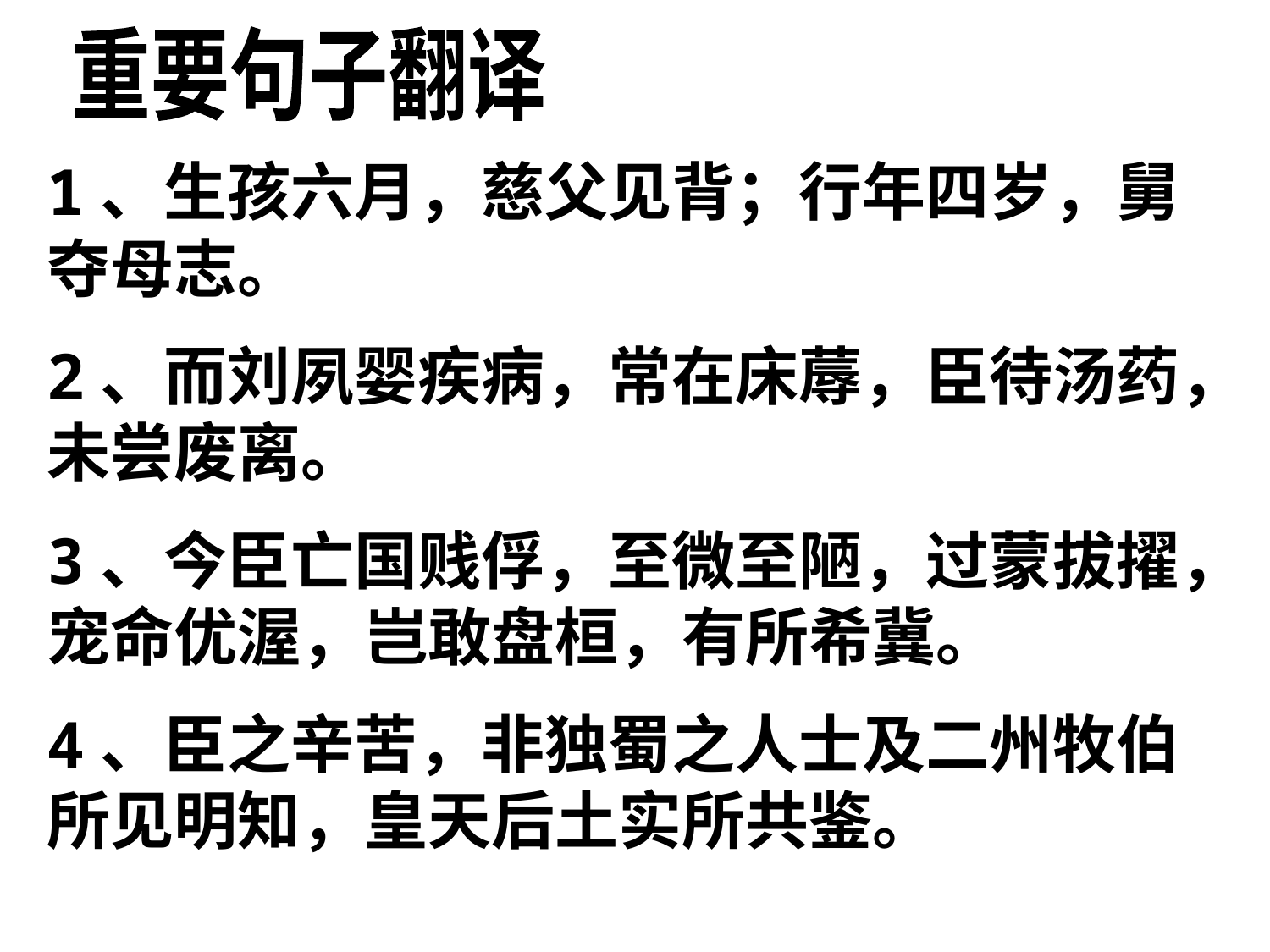

重要句子翻译
1、生孩六月，慈父见背；行年四岁，舅夺母志。
2、而刘夙婴疾病，常在床蓐，臣待汤药，未尝废离。
3、今臣亡国贱俘，至微至陋，过蒙拔擢，宠命优渥，岂敢盘桓，有所希冀。
4、臣之辛苦，非独蜀之人士及二州牧伯所见明知，皇天后土实所共鉴。